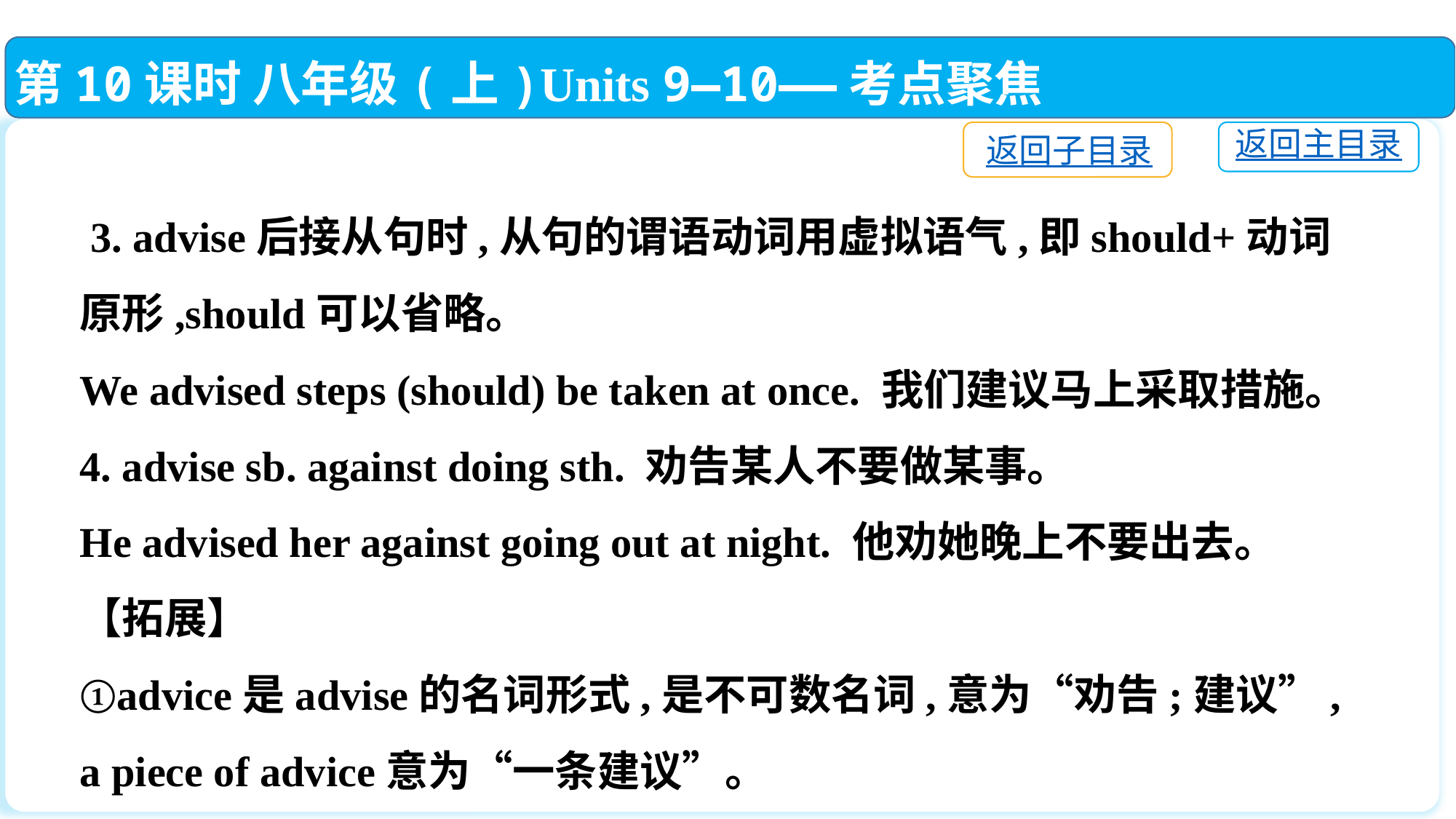

第10课时 八年级(上)Units 9—10——考点聚焦

返回子目录
返回主目录
 3. advise后接从句时,从句的谓语动词用虚拟语气,即should+动词原形,should可以省略。
We advised steps (should) be taken at once. 我们建议马上采取措施。
4. advise sb. against doing sth. 劝告某人不要做某事。
He advised her against going out at night. 他劝她晚上不要出去。
【拓展】
①advice是advise的名词形式,是不可数名词,意为“劝告;建议”, a piece of advice意为“一条建议”。